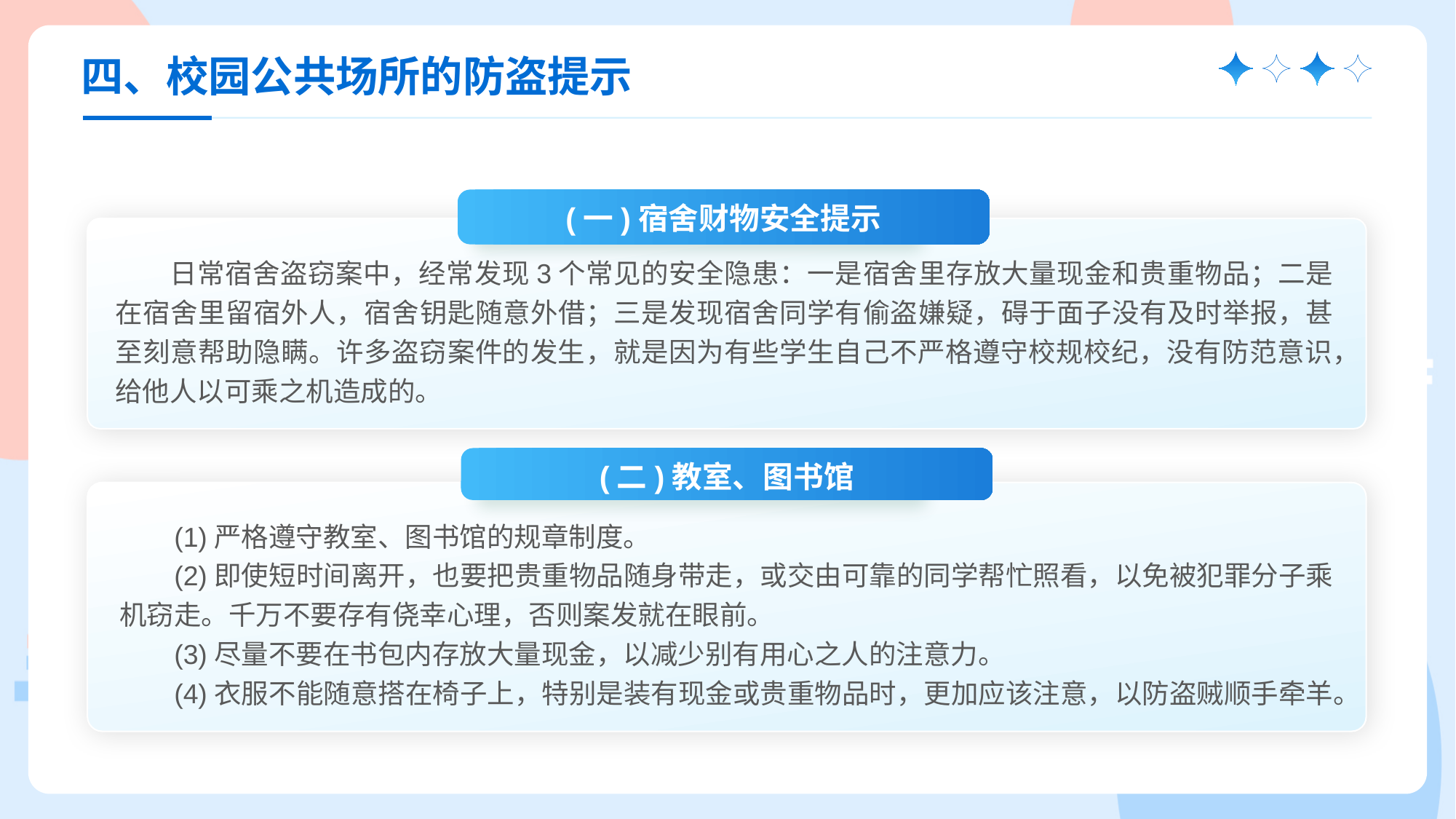

四、校园公共场所的防盗提示

(一)宿舍财物安全提示

日常宿舍盗窃案中，经常发现3个常见的安全隐患：一是宿舍里存放大量现金和贵重物品；二是在宿舍里留宿外人，宿舍钥匙随意外借；三是发现宿舍同学有偷盗嫌疑，碍于面子没有及时举报，甚至刻意帮助隐瞒。许多盗窃案件的发生，就是因为有些学生自己不严格遵守校规校纪，没有防范意识，给他人以可乘之机造成的。

(二)教室、图书馆

(1)严格遵守教室、图书馆的规章制度。
(2)即使短时间离开，也要把贵重物品随身带走，或交由可靠的同学帮忙照看，以免被犯罪分子乘机窃走。千万不要存有侥幸心理，否则案发就在眼前。
(3)尽量不要在书包内存放大量现金，以减少别有用心之人的注意力。
(4)衣服不能随意搭在椅子上，特别是装有现金或贵重物品时，更加应该注意，以防盗贼顺手牵羊。